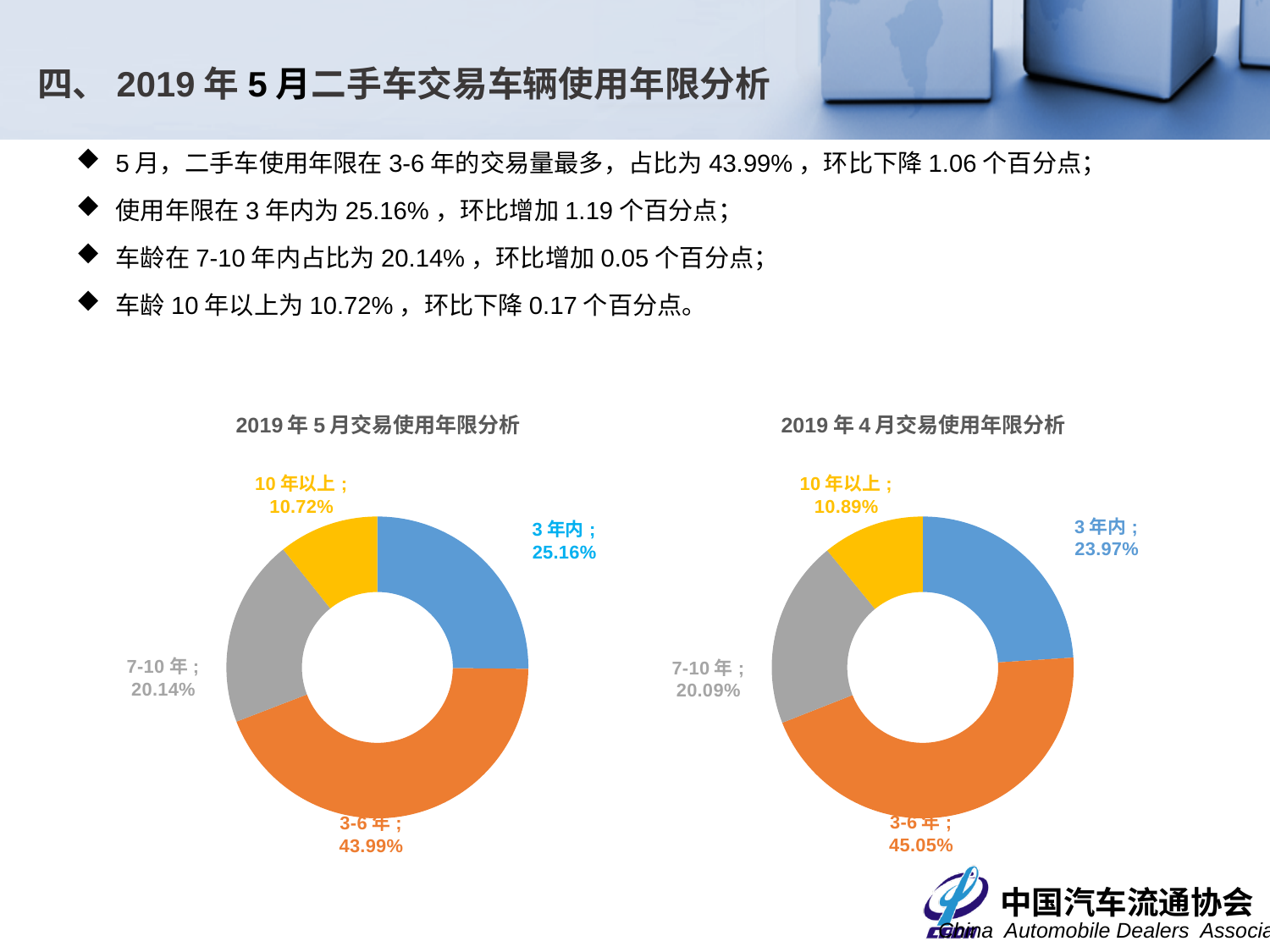

# 四、2019年5月二手车交易车辆使用年限分析
5月，二手车使用年限在3-6年的交易量最多，占比为43.99%，环比下降1.06个百分点；
使用年限在3年内为25.16%，环比增加1.19个百分点；
车龄在7-10年内占比为20.14%，环比增加0.05个百分点；
车龄10年以上为10.72%，环比下降0.17个百分点。

### Chart: 2019年5月交易使用年限分析

| Category | 交易数量 |
|---|---|
| 3年内 | 0.2515681561171223 |
| 3-6年 | 0.4398915834178095 |
| 7-10年 | 0.20138716036920892 |
| 10年以上 | 0.10715310009585928 |

### Chart: 2019年4月交易使用年限分析

| Category | 交易数量 |
|---|---|
| 3年内 | 0.23965694876969476 |
| 3-6年 | 0.45052418008107364 |
| 7-10年 | 0.20092834053923042 |
| 10年以上 | 0.10889053061000119 |